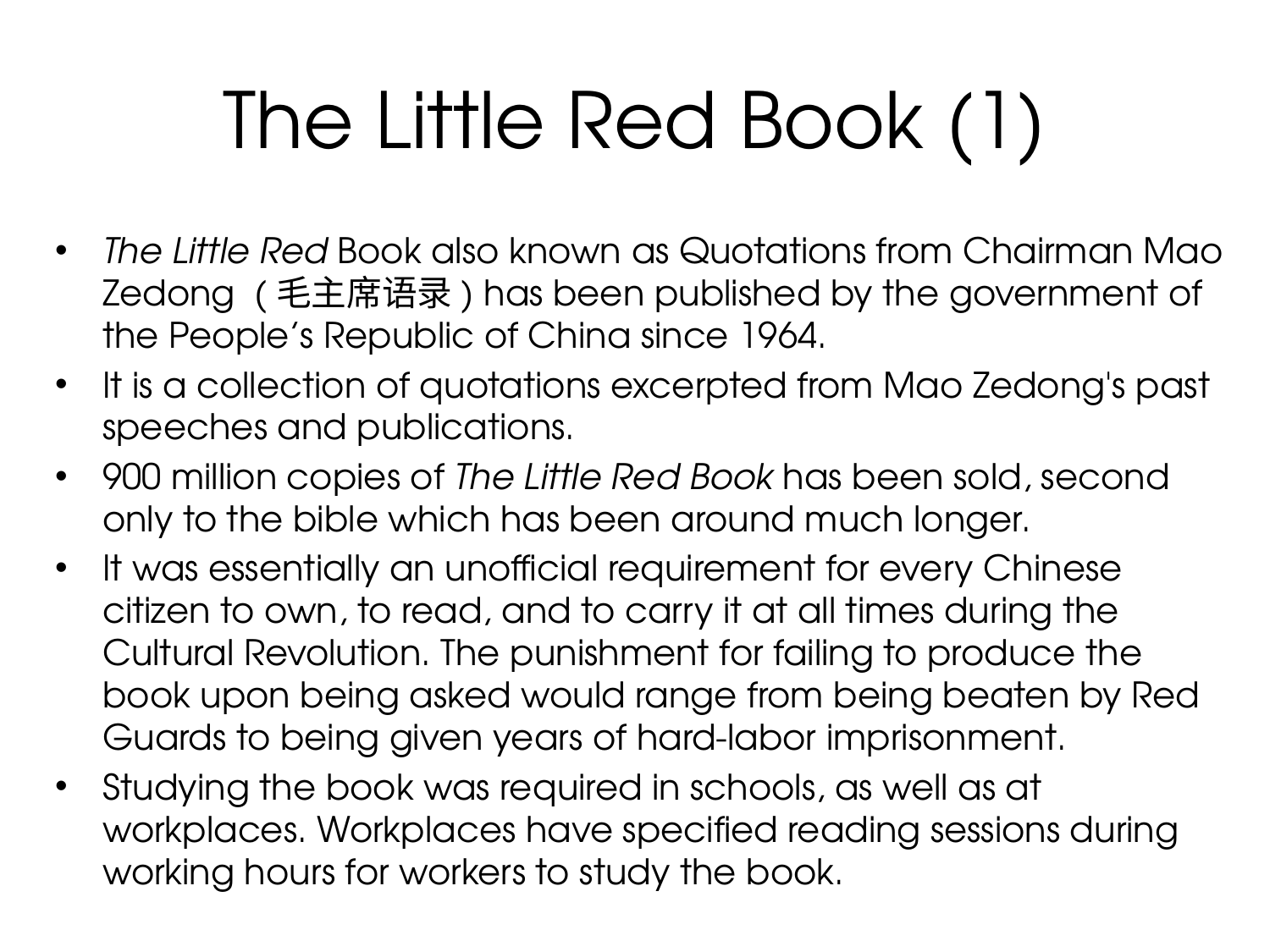

# The Little Red Book (1)
The Little Red Book also known as Quotations from Chairman Mao Zedong  (毛主席语录) has been published by the government of the People’s Republic of China since 1964.
It is a collection of quotations excerpted from Mao Zedong's past speeches and publications.
900 million copies of The Little Red Book has been sold, second only to the bible which has been around much longer.
It was essentially an unofficial requirement for every Chinese citizen to own, to read, and to carry it at all times during the Cultural Revolution. The punishment for failing to produce the book upon being asked would range from being beaten by Red Guards to being given years of hard-labor imprisonment.
Studying the book was required in schools, as well as at workplaces. Workplaces have specified reading sessions during working hours for workers to study the book.